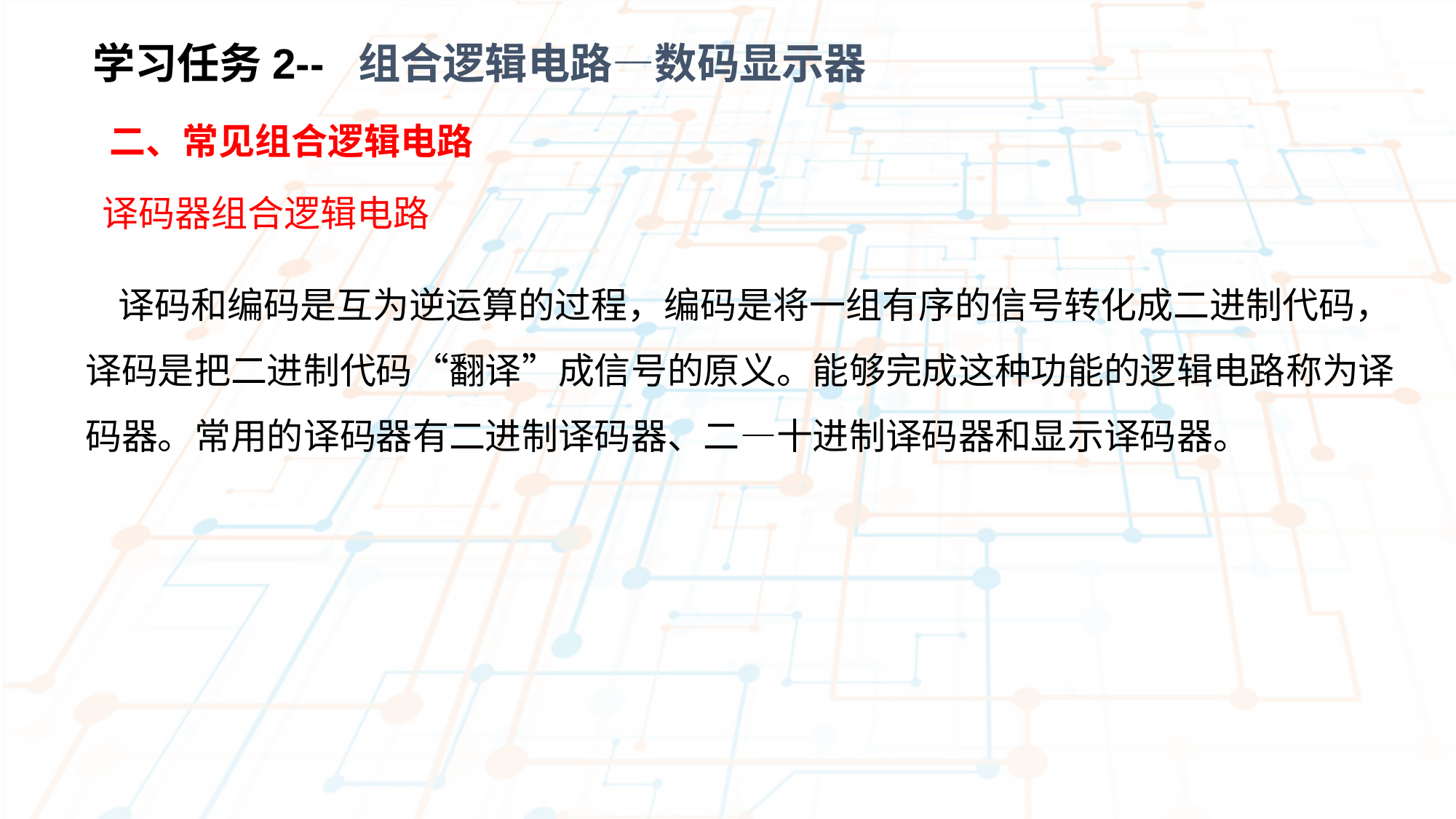

学习任务2--  组合逻辑电路—数码显示器
 二、常见组合逻辑电路

译码器组合逻辑电路
   译码和编码是互为逆运算的过程，编码是将一组有序的信号转化成二进制代码，译码是把二进制代码“翻译”成信号的原义。能够完成这种功能的逻辑电路称为译码器。常用的译码器有二进制译码器、二—十进制译码器和显示译码器。